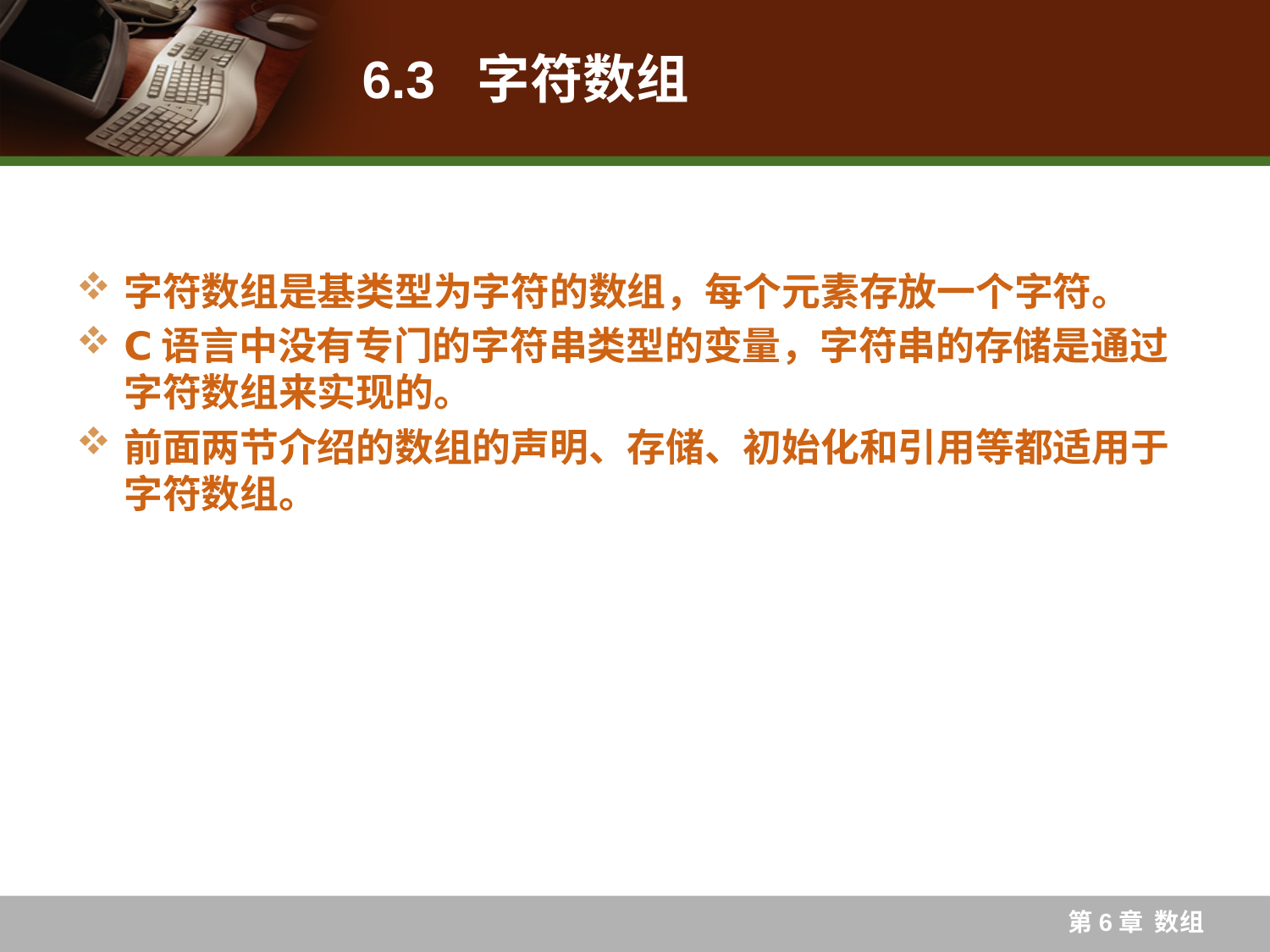

# 6.3  字符数组
字符数组是基类型为字符的数组，每个元素存放一个字符。
C语言中没有专门的字符串类型的变量，字符串的存储是通过字符数组来实现的。
前面两节介绍的数组的声明、存储、初始化和引用等都适用于字符数组。
第6章  数组